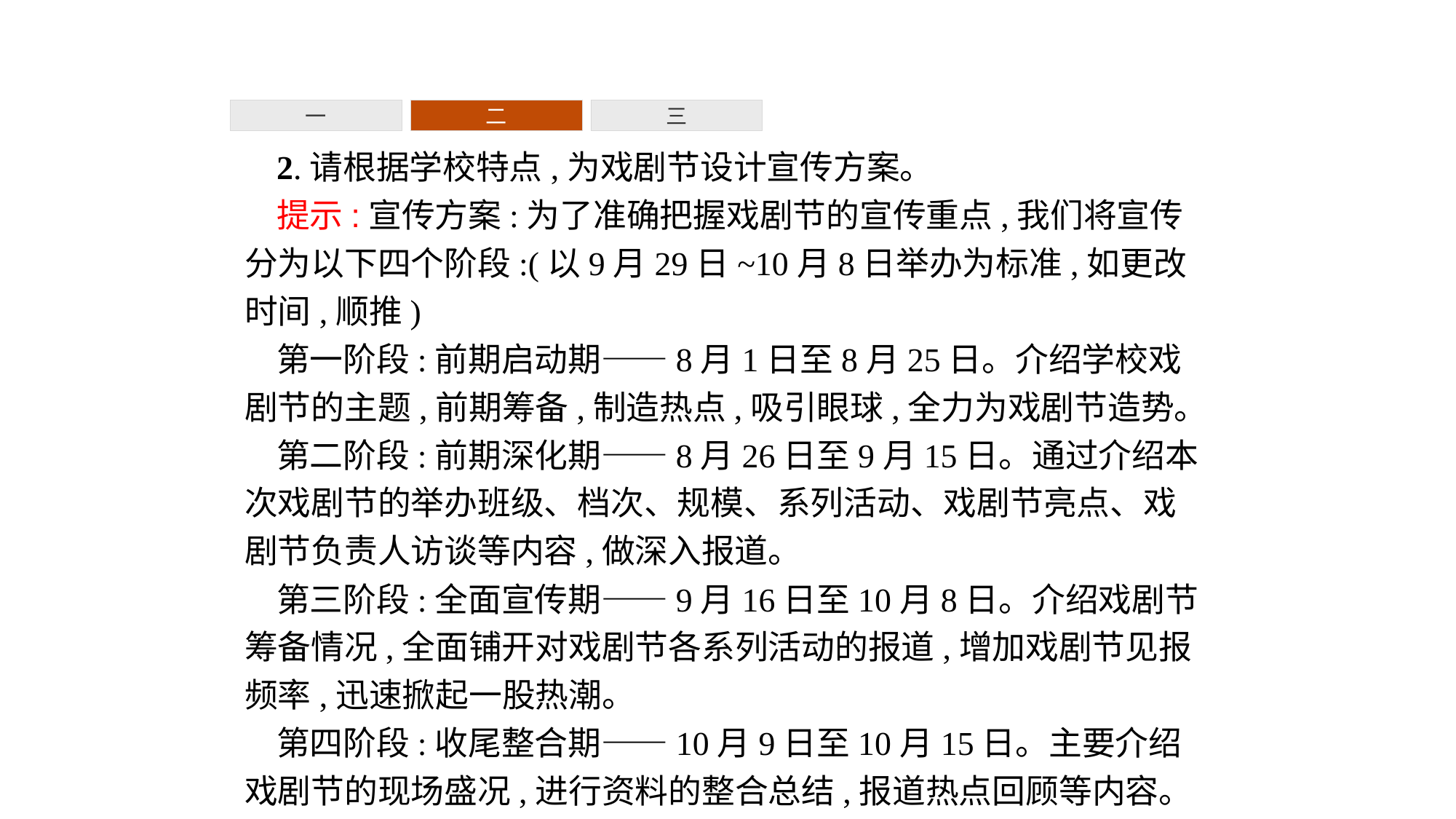

一
二
三
2.请根据学校特点,为戏剧节设计宣传方案。
提示:宣传方案:为了准确把握戏剧节的宣传重点,我们将宣传分为以下四个阶段:(以9月29日~10月8日举办为标准,如更改时间,顺推)
第一阶段:前期启动期——8月1日至8月25日。介绍学校戏剧节的主题,前期筹备,制造热点,吸引眼球,全力为戏剧节造势。
第二阶段:前期深化期——8月26日至9月15日。通过介绍本次戏剧节的举办班级、档次、规模、系列活动、戏剧节亮点、戏剧节负责人访谈等内容,做深入报道。
第三阶段:全面宣传期——9月16日至10月8日。介绍戏剧节筹备情况,全面铺开对戏剧节各系列活动的报道,增加戏剧节见报频率,迅速掀起一股热潮。
第四阶段:收尾整合期——10月9日至10月15日。主要介绍戏剧节的现场盛况,进行资料的整合总结,报道热点回顾等内容。